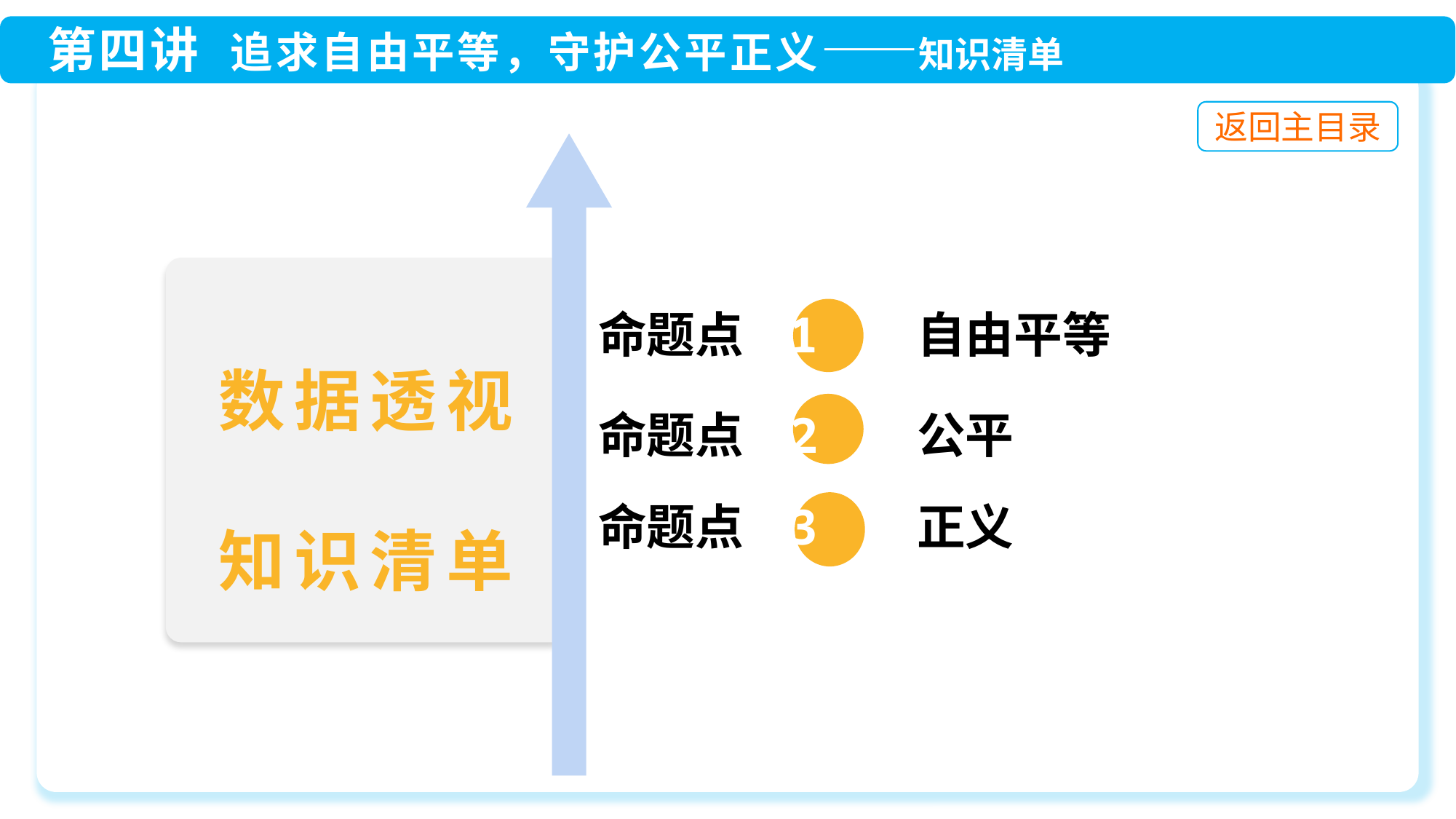

命题点   1   自由平等
命题点   3   正义
命题点   2   公平

数据透视
知识清单